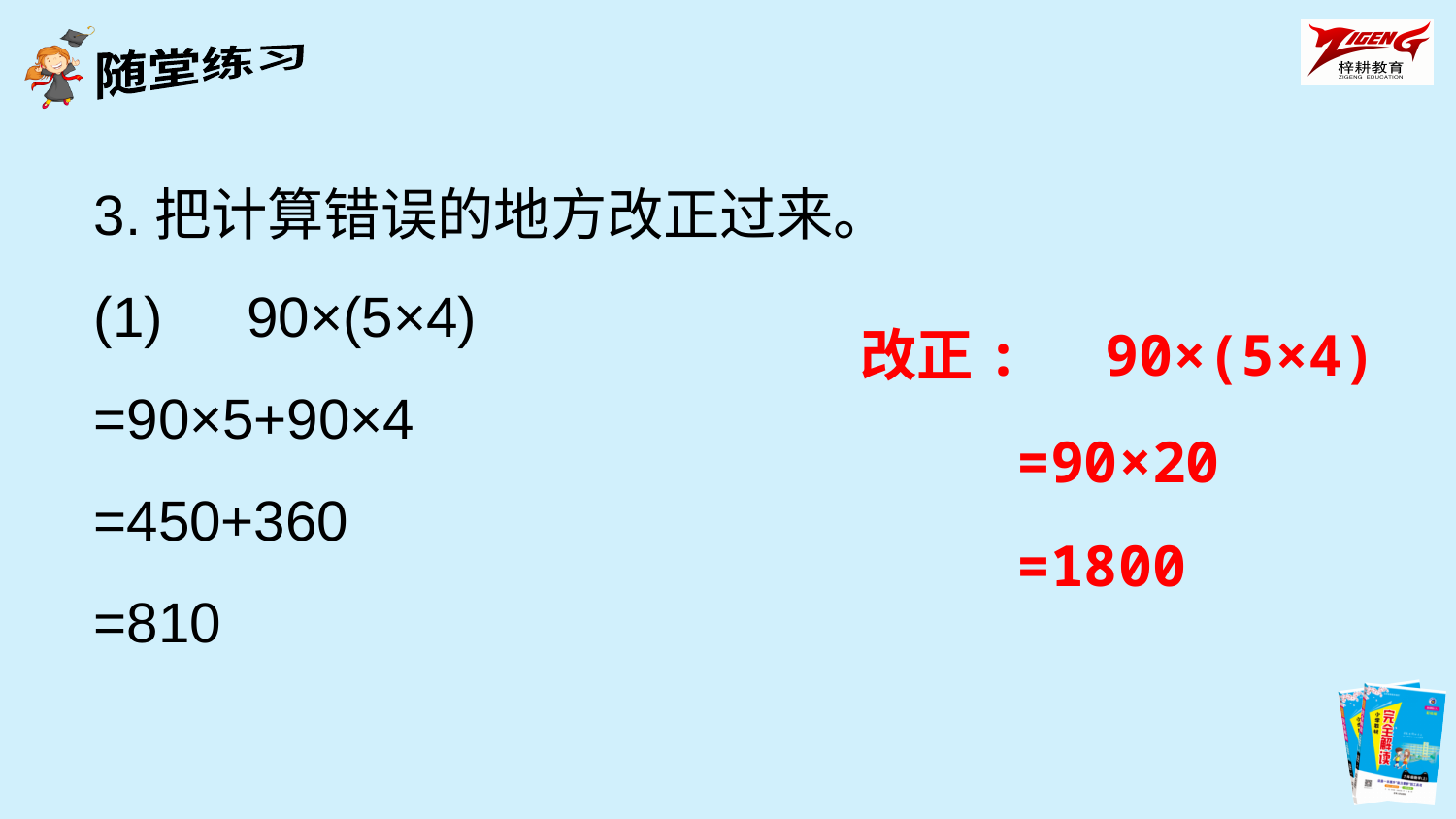

3.把计算错误的地方改正过来。
(1)　90×(5×4)
=90×5+90×4
=450+360
=810
改正:　90×(5×4)
=90×20
=1800